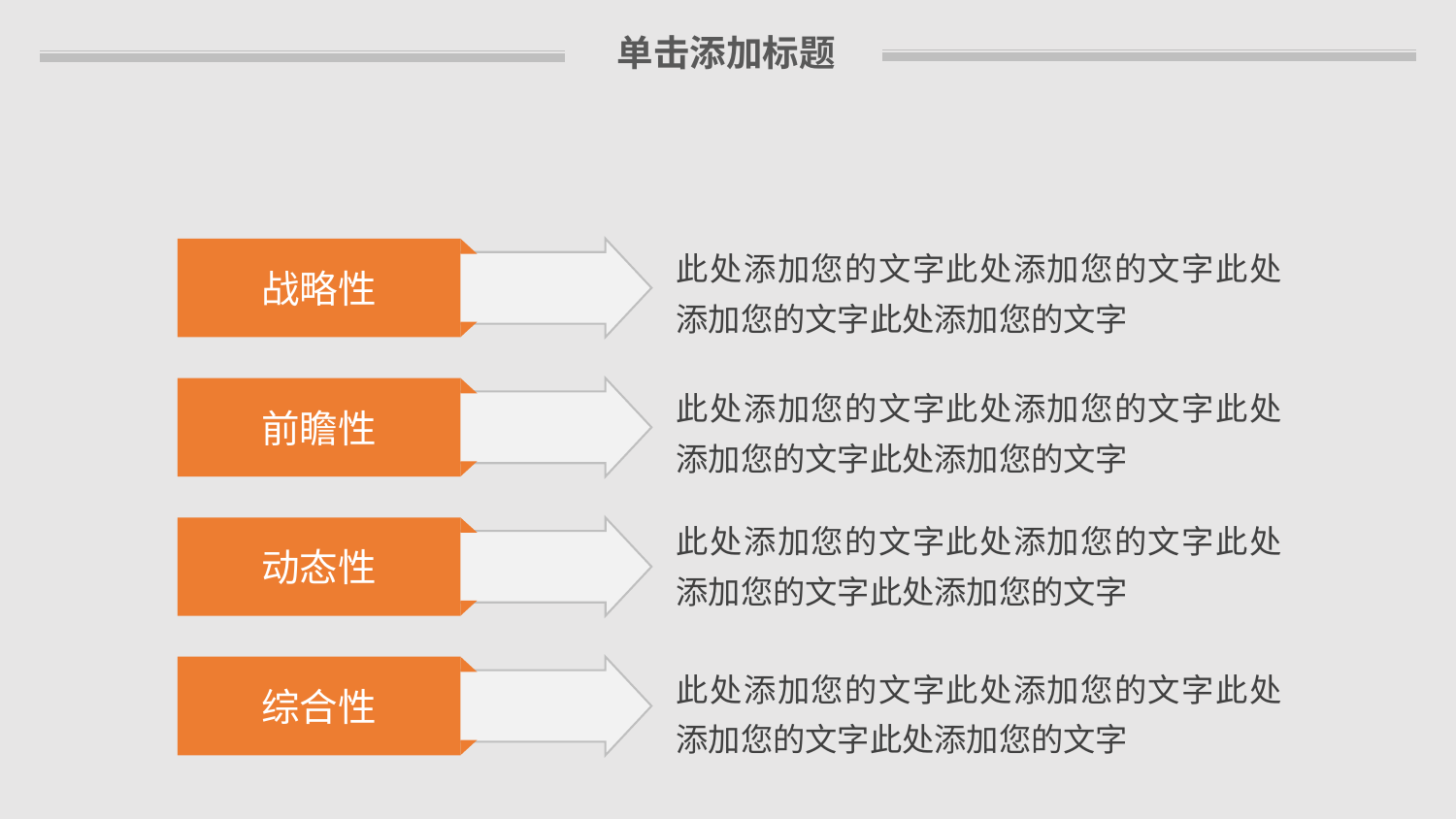

单击添加标题
此处添加您的文字此处添加您的文字此处添加您的文字此处添加您的文字
战略性

此处添加您的文字此处添加您的文字此处添加您的文字此处添加您的文字

前瞻性

此处添加您的文字此处添加您的文字此处添加您的文字此处添加您的文字
动态性

此处添加您的文字此处添加您的文字此处添加您的文字此处添加您的文字

综合性